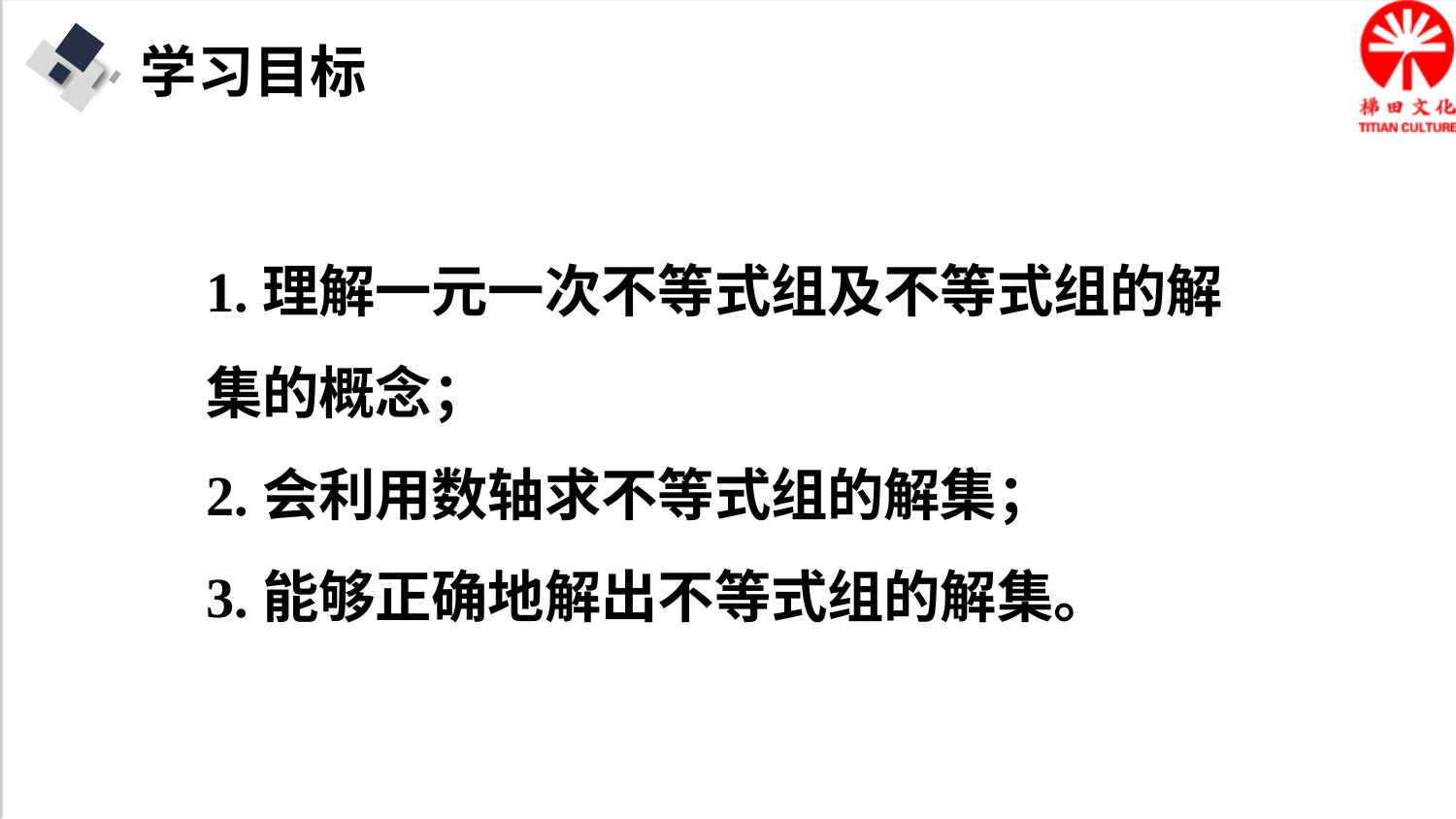

学习目标

1.理解一元一次不等式组及不等式组的解集的概念；
2.会利用数轴求不等式组的解集；
3.能够正确地解出不等式组的解集。